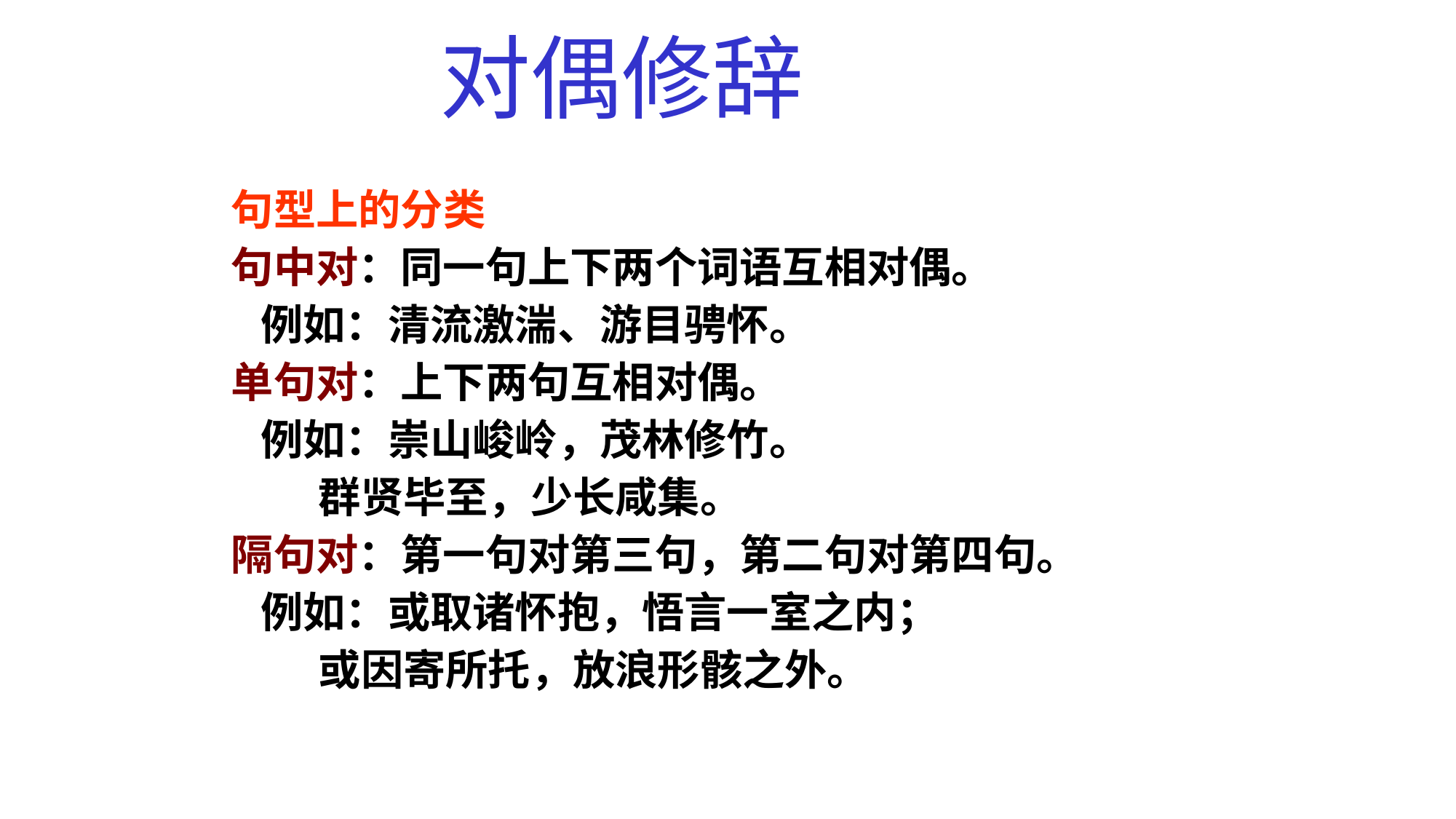

# 对偶修辞
句型上的分类
句中对：同一句上下两个词语互相对偶。
  例如：清流激湍、游目骋怀。
单句对：上下两句互相对偶。
  例如：崇山峻岭，茂林修竹。
        群贤毕至，少长咸集。
隔句对：第一句对第三句，第二句对第四句。
  例如：或取诸怀抱，悟言一室之内；
        或因寄所托，放浪形骸之外。